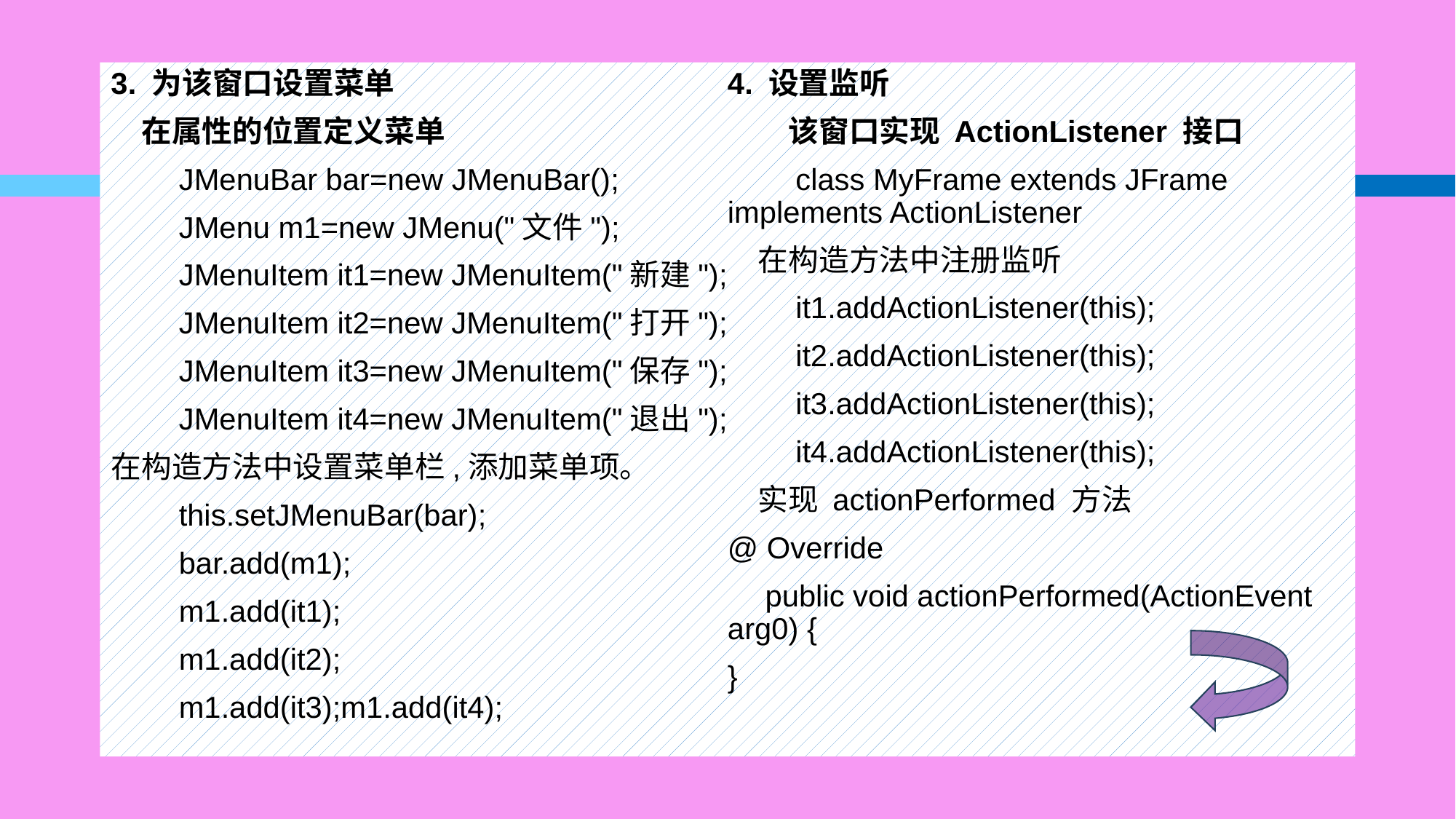

3. 为该窗口设置菜单
　在属性的位置定义菜单
　　JMenuBar bar=new JMenuBar();
　　JMenu m1=new JMenu("文件");
　　JMenuItem it1=new JMenuItem("新建");
　　JMenuItem it2=new JMenuItem("打开");
　　JMenuItem it3=new JMenuItem("保存");
　　JMenuItem it4=new JMenuItem("退出");
在构造方法中设置菜单栏,添加菜单项。
　　this.setJMenuBar(bar);
　　bar.add(m1);
　　m1.add(it1);
　　m1.add(it2);
　　m1.add(it3);m1.add(it4);
4. 设置监听
　　该窗口实现 ActionListener 接口
　　class MyFrame extends JFrame implements ActionListener
　在构造方法中注册监听
　　it1.addActionListener(this);
　　it2.addActionListener(this);
　　it3.addActionListener(this);
　　it4.addActionListener(this);
　实现 actionPerformed 方法
@ Override
　public void actionPerformed(ActionEvent arg0) {
}